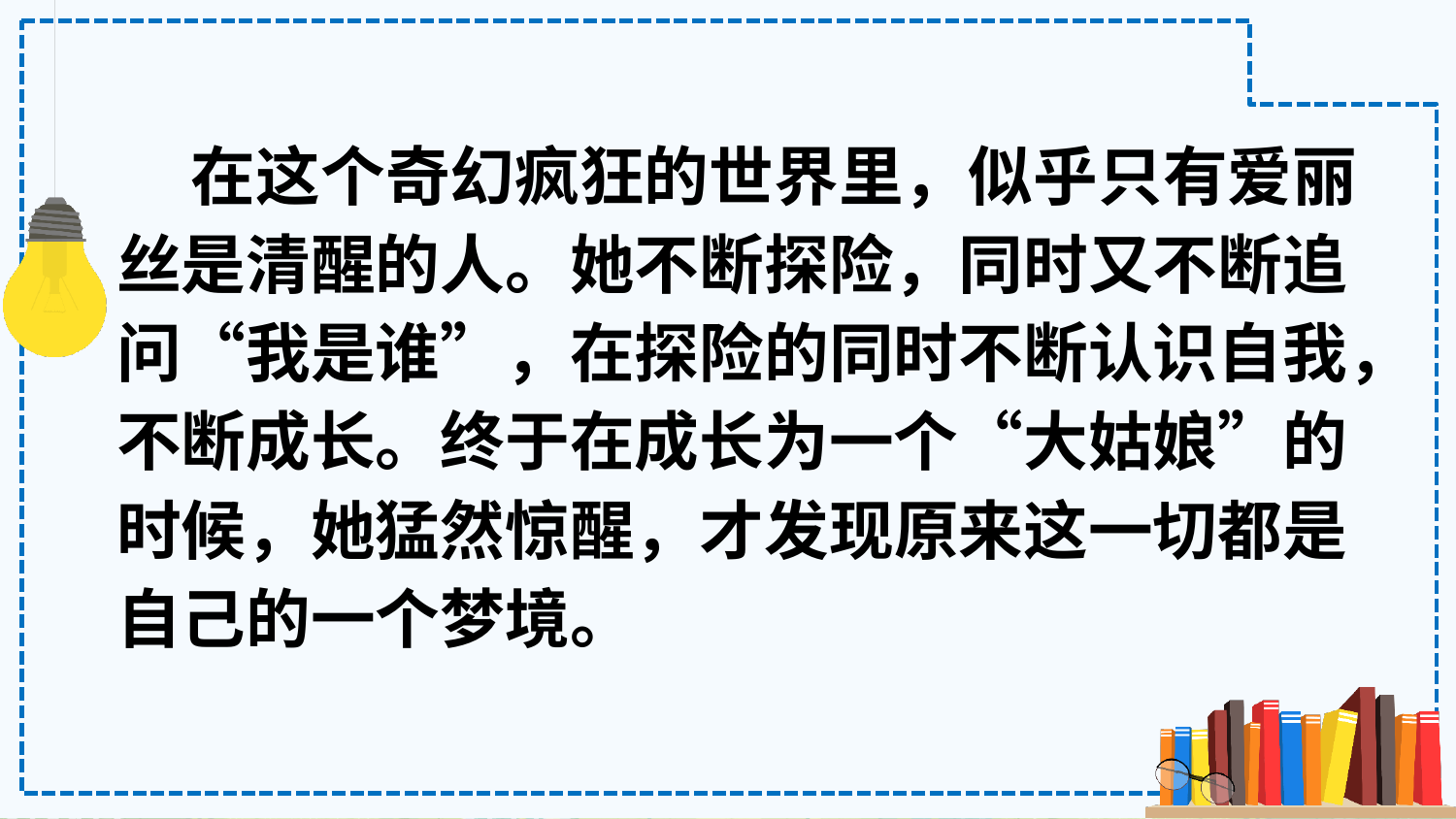

在这个奇幻疯狂的世界里，似乎只有爱丽丝是清醒的人。她不断探险，同时又不断追问“我是谁”，在探险的同时不断认识自我，不断成长。终于在成长为一个“大姑娘”的时候，她猛然惊醒，才发现原来这一切都是自己的一个梦境。